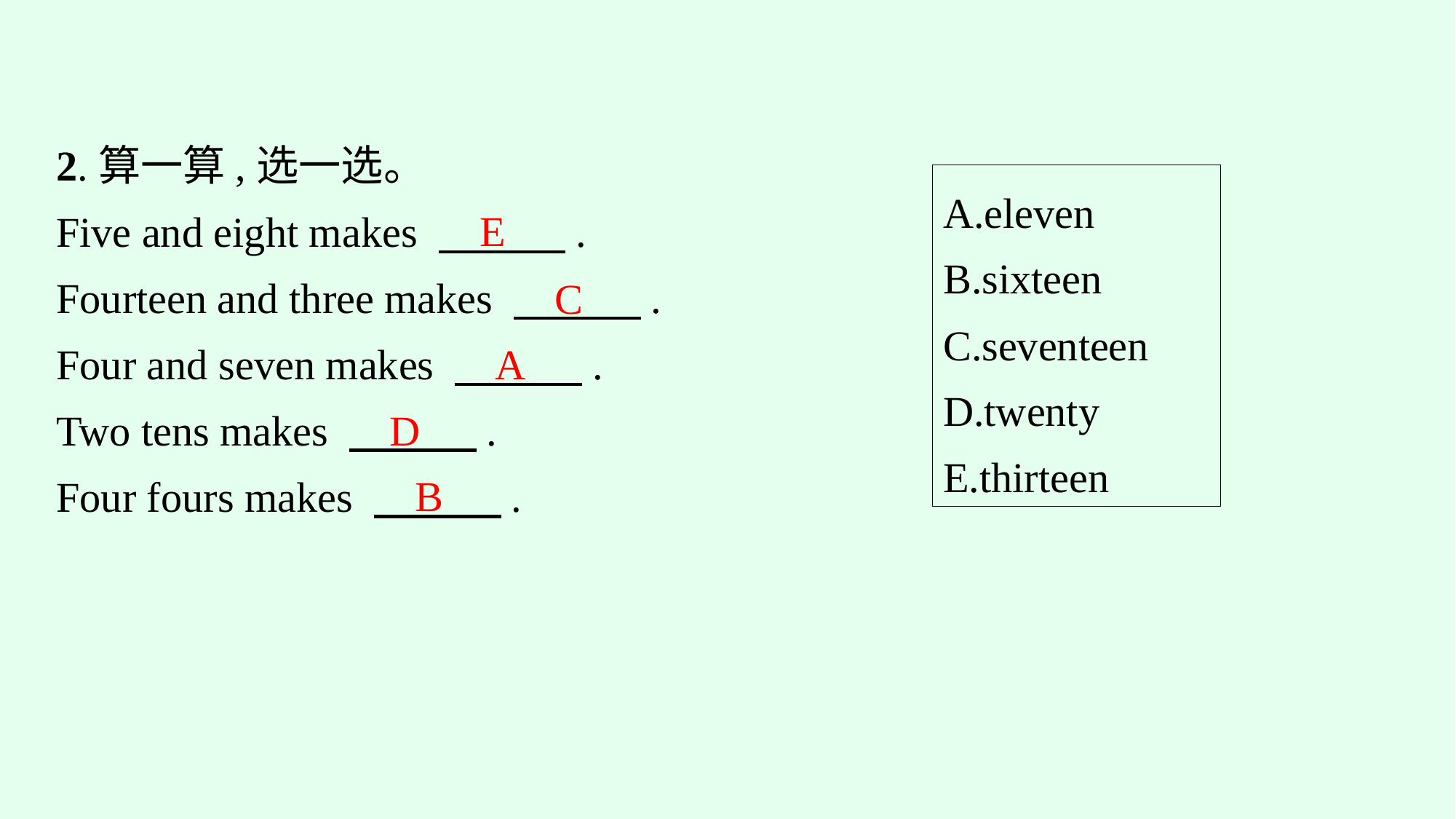

2.算一算,选一选。
Five and eight makes 　　　.
Fourteen and three makes 　　　.
Four and seven makes 　　　.
Two tens makes 　　　.
Four fours makes 　　　.
A.eleven
B.sixteen
C.seventeen
D.twenty
E.thirteen
E
C
A
D
B